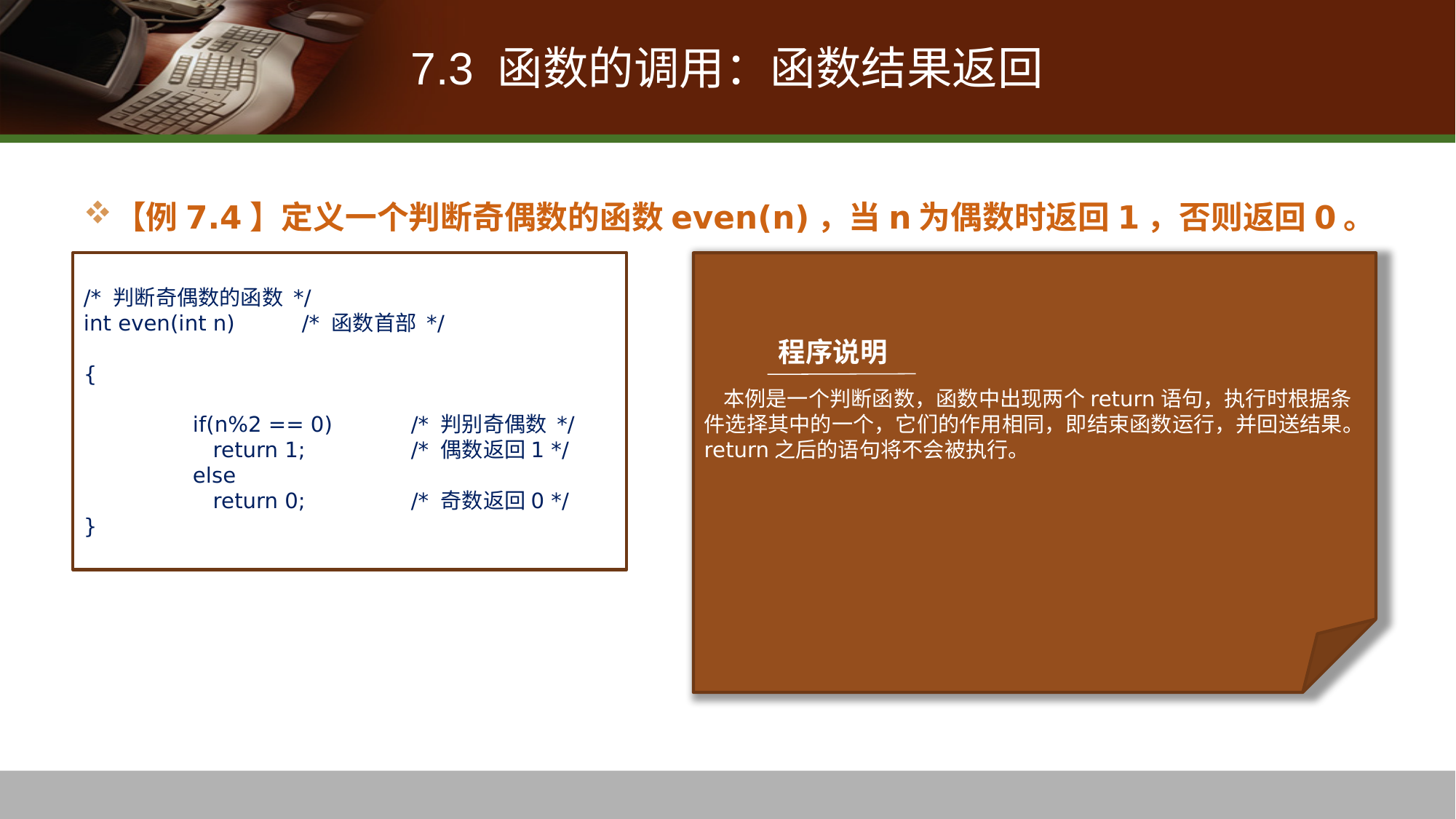

# 7.3 函数的调用：函数结果返回
【例7.4】定义一个判断奇偶数的函数even(n)，当n为偶数时返回1，否则返回0。
/* 判断奇偶数的函数 */
int even(int n)	/* 函数首部 */
{
	if(n%2 == 0) 	/* 判别奇偶数 */
	   return 1;	/* 偶数返回1 */
	else
	   return 0;	/* 奇数返回0 */
}

   本例是一个判断函数，函数中出现两个return语句，执行时根据条件选择其中的一个，它们的作用相同，即结束函数运行，并回送结果。return之后的语句将不会被执行。

程序说明